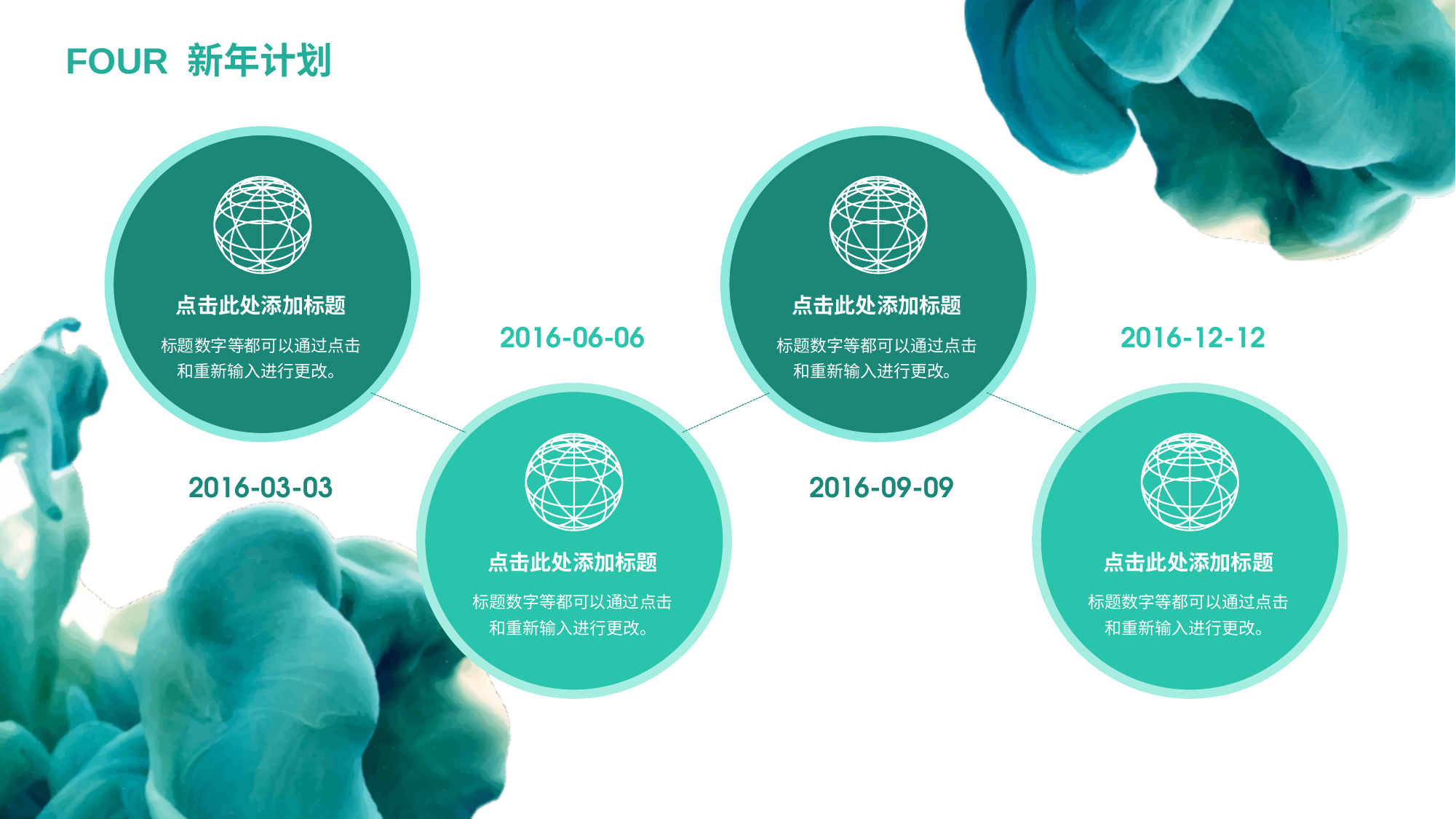

FOUR 新年计划

点击此处添加标题
标题数字等都可以通过点击和重新输入进行更改。

点击此处添加标题
标题数字等都可以通过点击和重新输入进行更改。

2016-12-12
2016-06-06

点击此处添加标题
标题数字等都可以通过点击和重新输入进行更改。

点击此处添加标题
标题数字等都可以通过点击和重新输入进行更改。

2016-09-09
2016-03-03